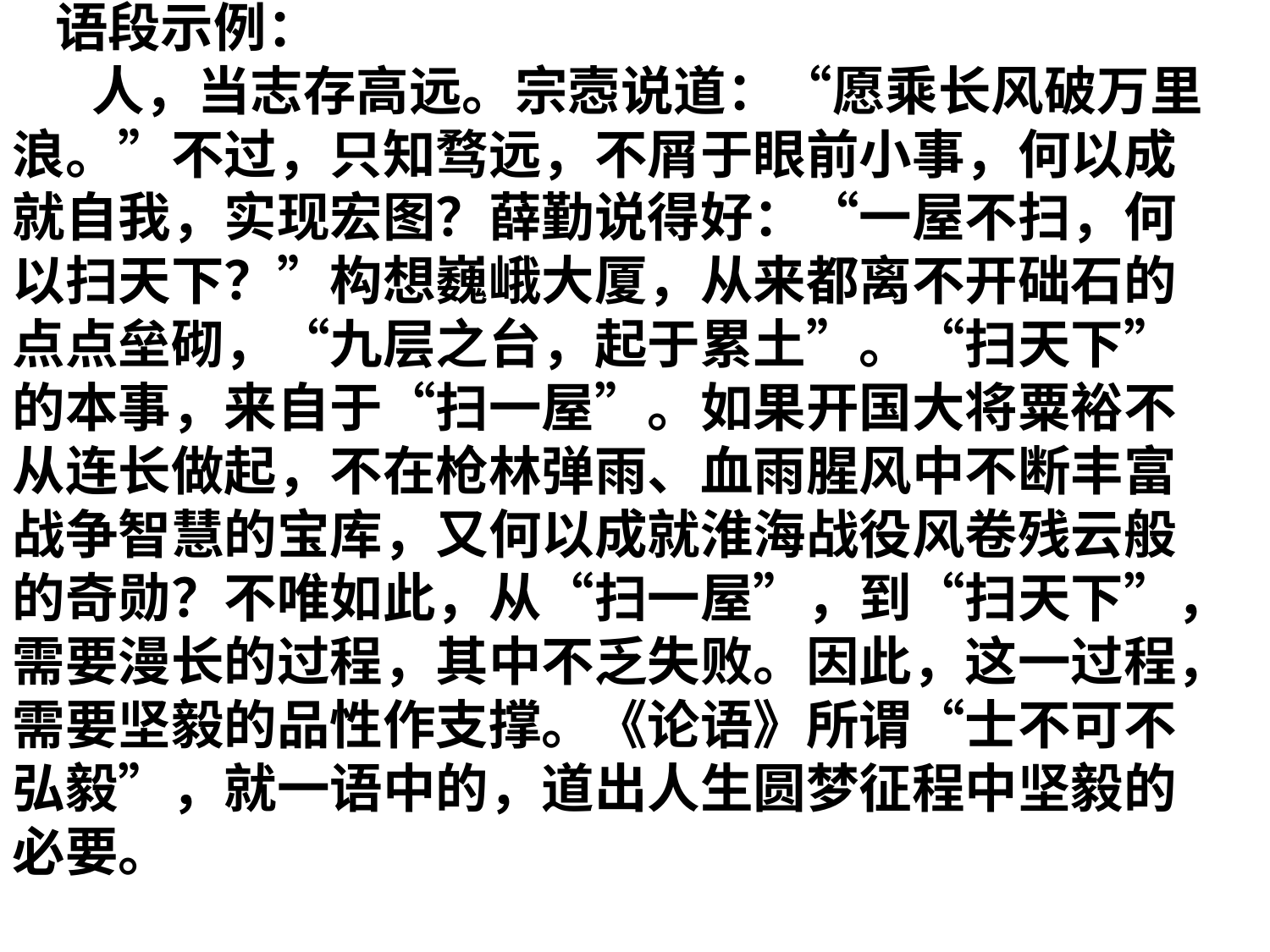

语段示例：
  人，当志存高远。宗悫说道：“愿乘长风破万里浪。”不过，只知骛远，不屑于眼前小事，何以成就自我，实现宏图？薛勤说得好：“一屋不扫，何以扫天下？”构想巍峨大厦，从来都离不开础石的点点垒砌，“九层之台，起于累土”。“扫天下”的本事，来自于“扫一屋”。如果开国大将粟裕不从连长做起，不在枪林弹雨、血雨腥风中不断丰富战争智慧的宝库，又何以成就淮海战役风卷残云般的奇勋？不唯如此，从“扫一屋”，到“扫天下”，需要漫长的过程，其中不乏失败。因此，这一过程，需要坚毅的品性作支撑。《论语》所谓“士不可不弘毅”，就一语中的，道出人生圆梦征程中坚毅的必要。